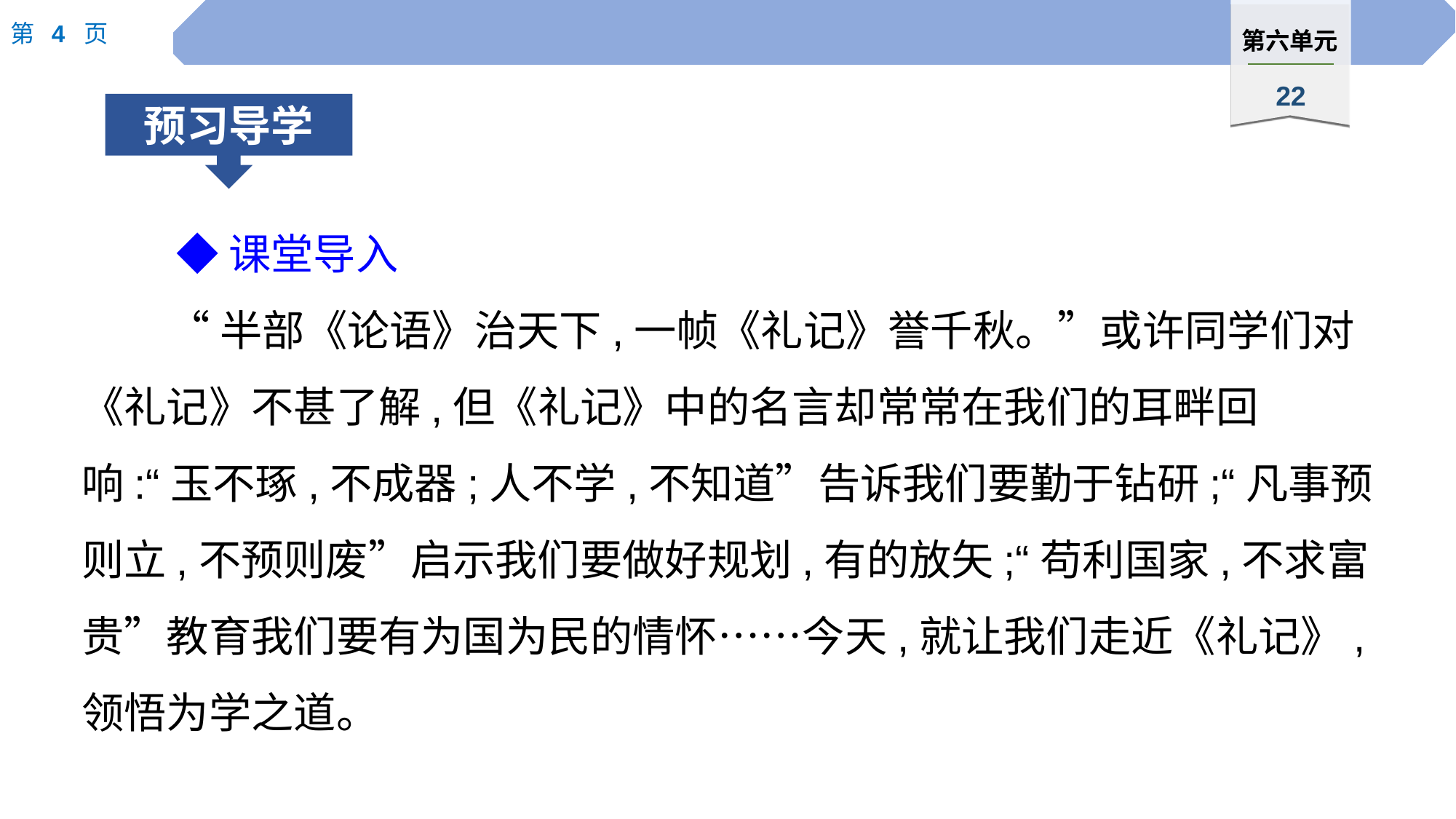

◆课堂导入

“半部《论语》治天下,一帧《礼记》誉千秋。”或许同学们对《礼记》不甚了解,但《礼记》中的名言却常常在我们的耳畔回响:“玉不琢,不成器;人不学,不知道”告诉我们要勤于钻研;“凡事预则立,不预则废”启示我们要做好规划,有的放矢;“苟利国家,不求富贵”教育我们要有为国为民的情怀……今天,就让我们走近《礼记》,领悟为学之道。